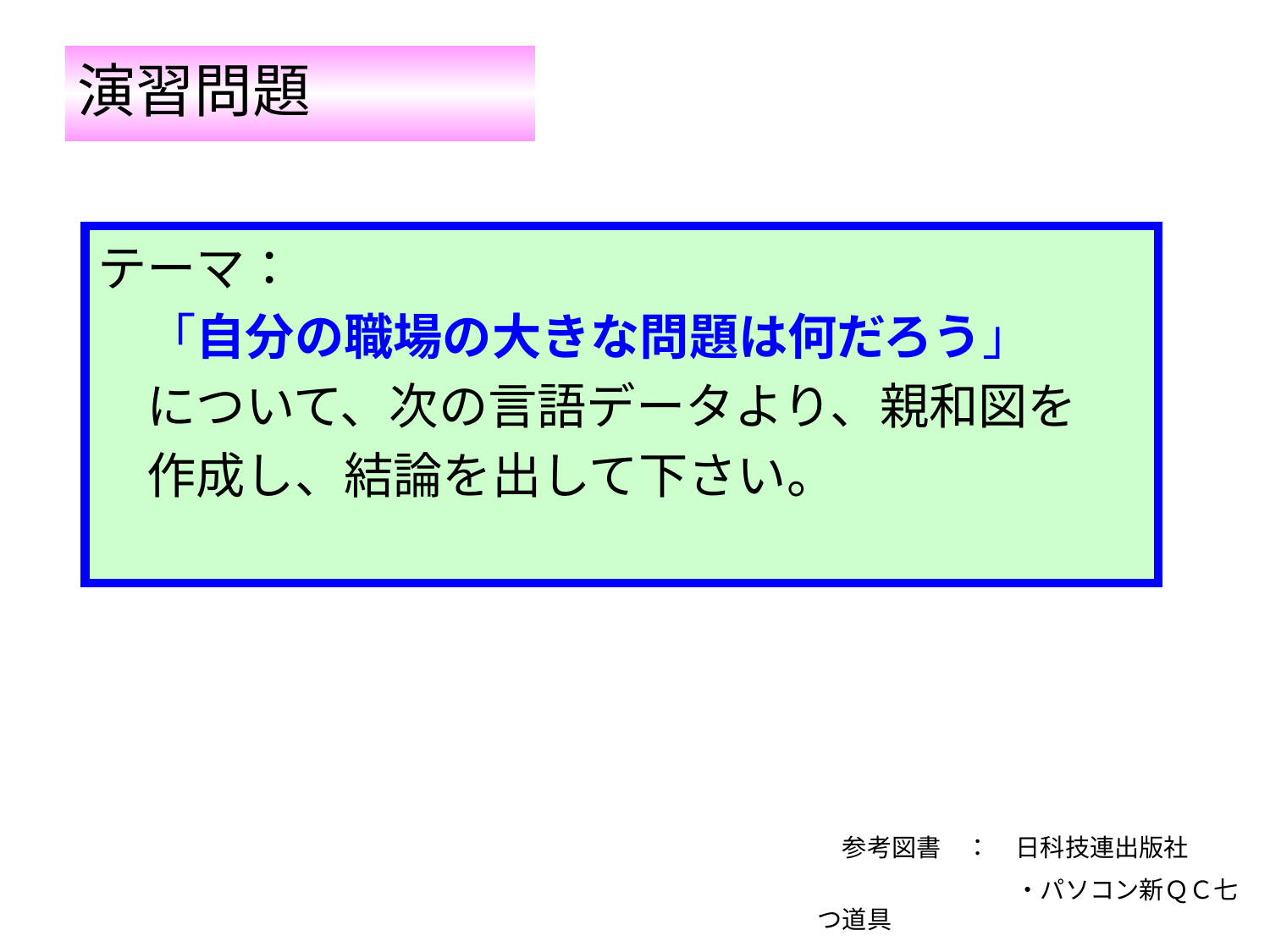

# 演習問題
テーマ：
　「自分の職場の大きな問題は何だろう」
　について、次の言語データより、親和図を
　作成し、結論を出して下さい。

　参考図書　：　日科技連出版社
　　　　　　　　・パソコン新ＱＣ七つ道具